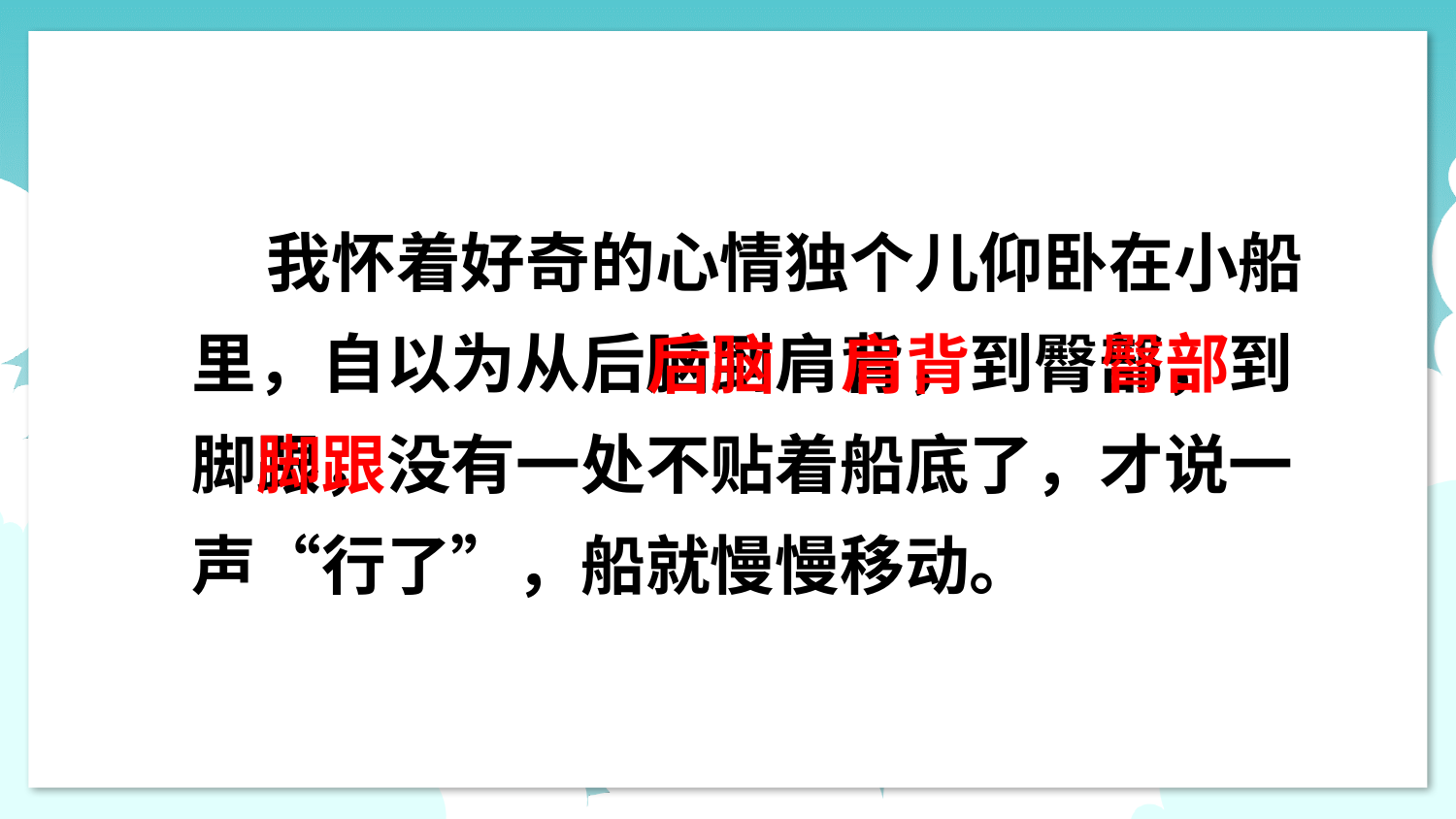

我怀着好奇的心情独个儿仰卧在小船里，自以为从后脑到肩背，到臀部，到脚跟，没有一处不贴着船底了，才说一声“行了”，船就慢慢移动。
臀部
后脑
肩背
脚跟